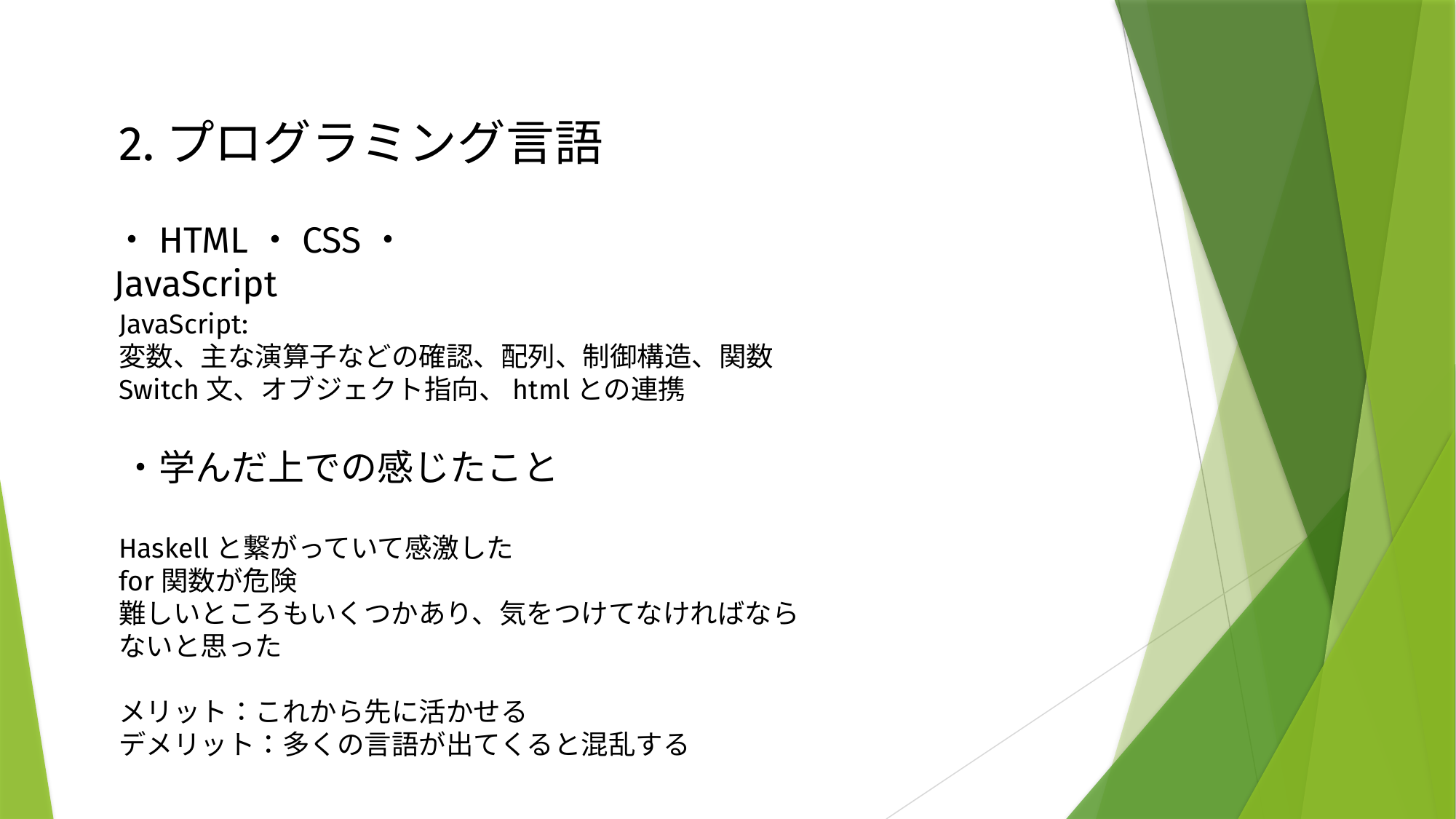

2.プログラミング言語
・HTML・CSS・JavaScript
JavaScript:
変数、主な演算子などの確認、配列、制御構造、関数
Switch文、オブジェクト指向、htmlとの連携
・学んだ上での感じたこと
Haskellと繋がっていて感激した
for関数が危険
難しいところもいくつかあり、気をつけてなければならないと思った

メリット：これから先に活かせる
デメリット：多くの言語が出てくると混乱する